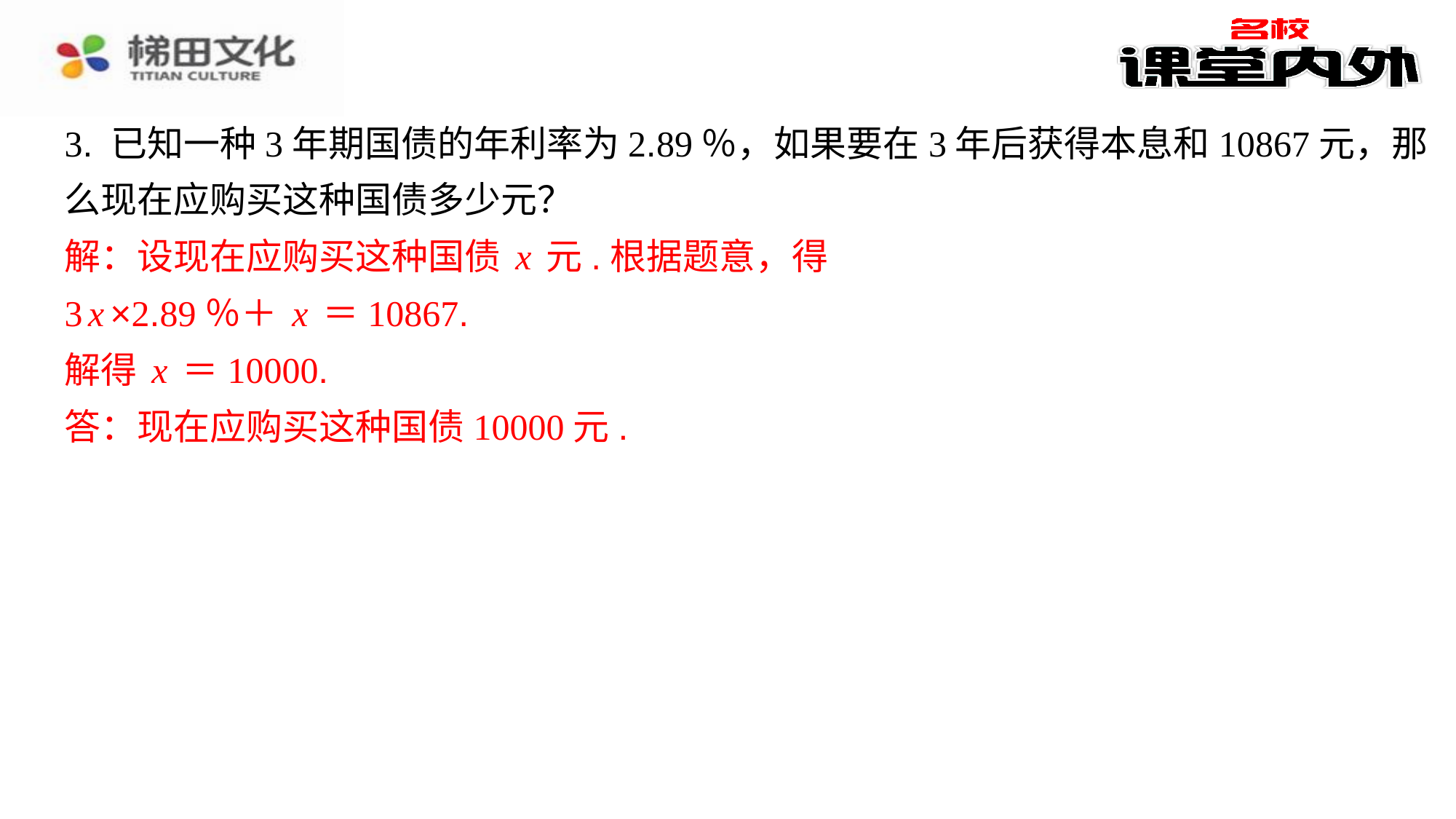

3. 已知一种3年期国债的年利率为2.89％，如果要在3年后获得本息和10867元，那
么现在应购买这种国债多少元？
解：设现在应购买这种国债x元.根据题意，得
3x×2.89％＋x＝10867.
解得x＝10000.
答：现在应购买这种国债10000元.
解：设现在应购买这种国债x元.根据题意，得
3x×2.89％＋x＝10867.
解得x＝10000.
答：现在应购买这种国债10000元.